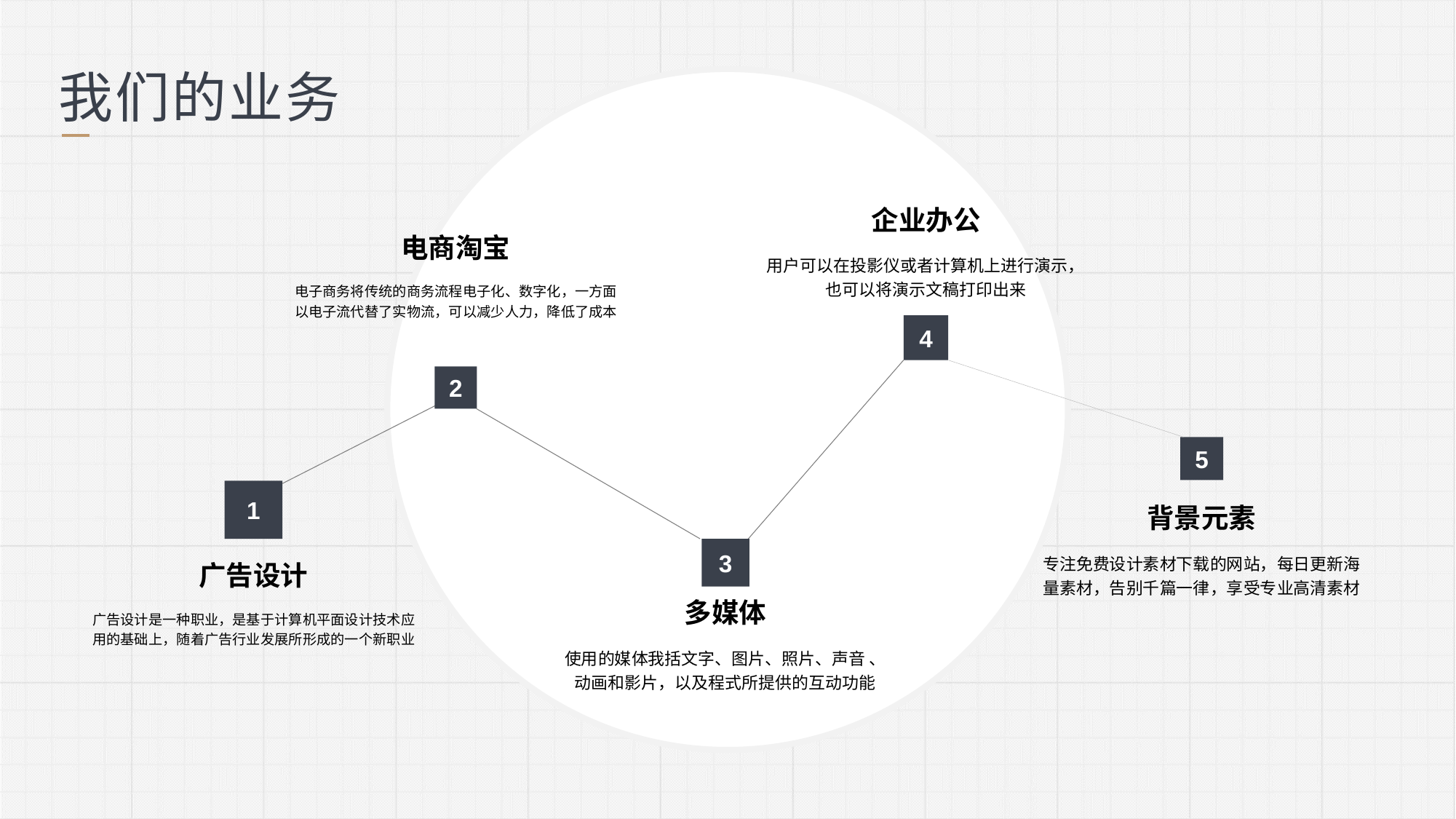

我们的业务

企业办公
电商淘宝
用户可以在投影仪或者计算机上进行演示，也可以将演示文稿打印出来
电子商务将传统的商务流程电子化、数字化，一方面以电子流代替了实物流，可以减少人力，降低了成本
4
2
5
1
背景元素
3
专注免费设计素材下载的网站，每日更新海量素材，告别千篇一律，享受专业高清素材
广告设计
多媒体
广告设计是一种职业，是基于计算机平面设计技术应用的基础上，随着广告行业发展所形成的一个新职业
使用的媒体我括文字、图片、照片、声音 、动画和影片，以及程式所提供的互动功能